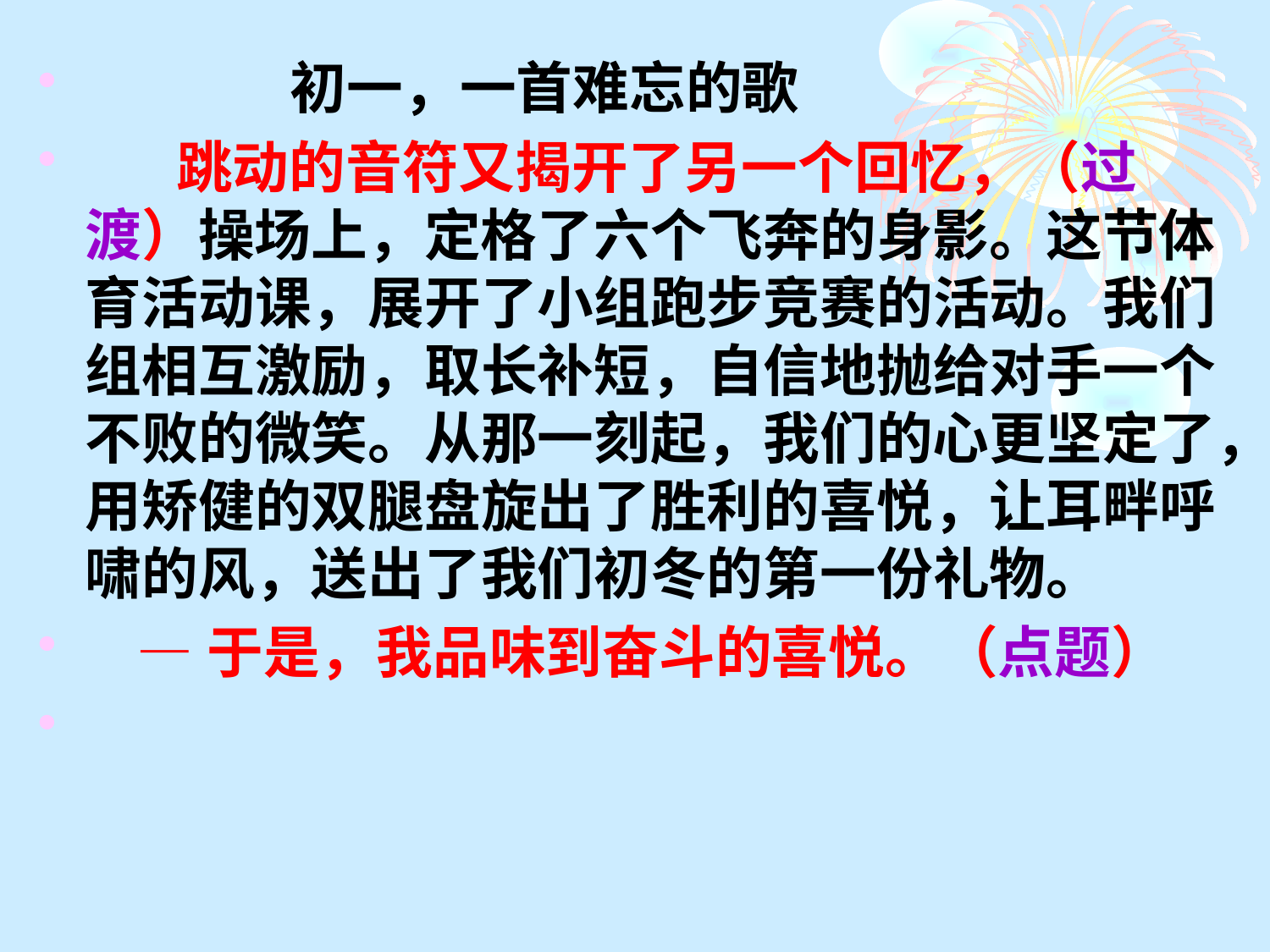

初一，一首难忘的歌
      跳动的音符又揭开了另一个回忆，（过渡）操场上，定格了六个飞奔的身影。这节体育活动课，展开了小组跑步竞赛的活动。我们组相互激励，取长补短，自信地抛给对手一个不败的微笑。从那一刻起，我们的心更坚定了，用矫健的双腿盘旋出了胜利的喜悦，让耳畔呼啸的风，送出了我们初冬的第一份礼物。
    —于是，我品味到奋斗的喜悦。（点题）